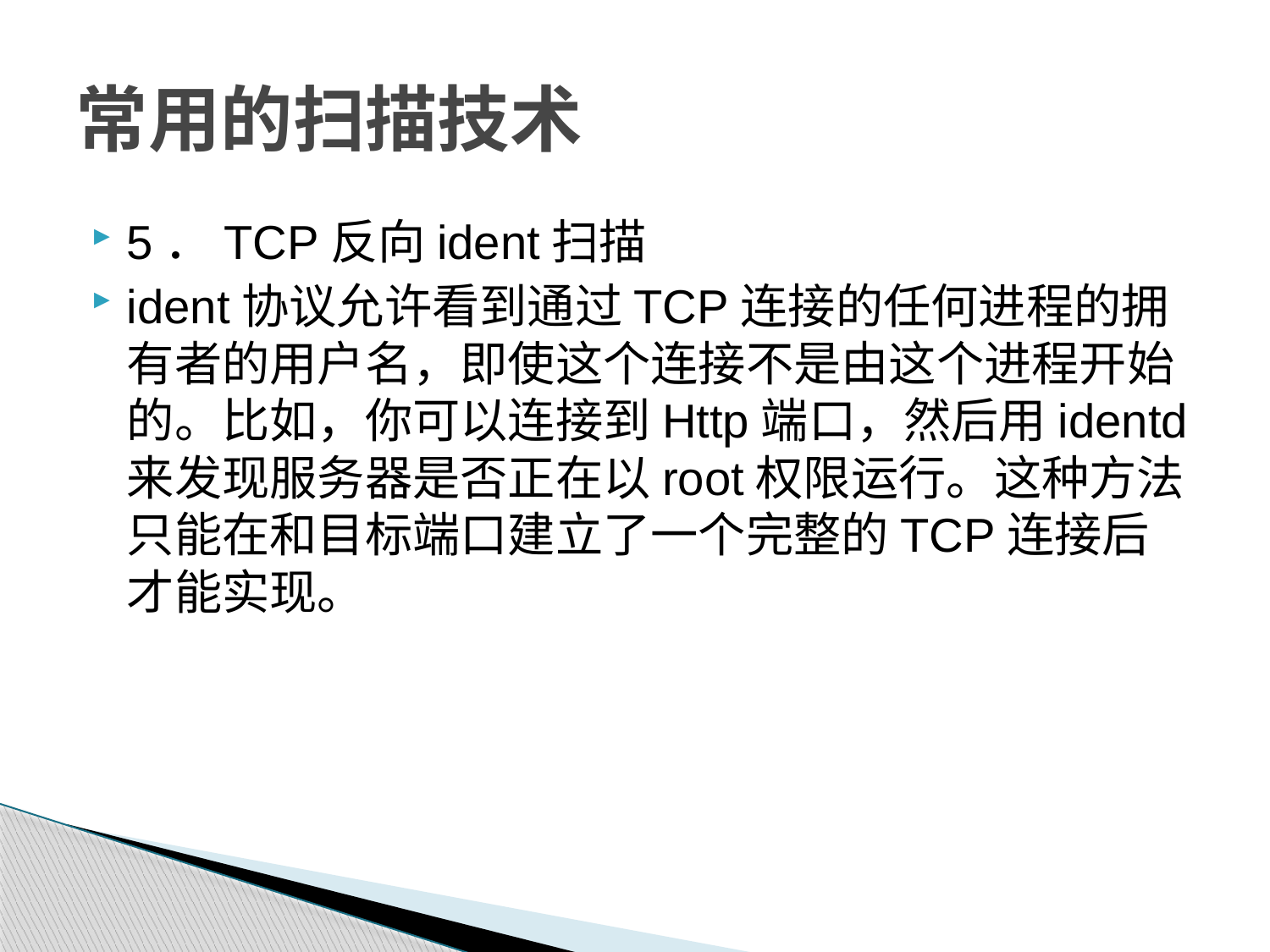

# 常用的扫描技术
5．TCP反向ident扫描
ident协议允许看到通过TCP连接的任何进程的拥有者的用户名，即使这个连接不是由这个进程开始的。比如，你可以连接到Http端口，然后用identd来发现服务器是否正在以root权限运行。这种方法只能在和目标端口建立了一个完整的TCP连接后才能实现。